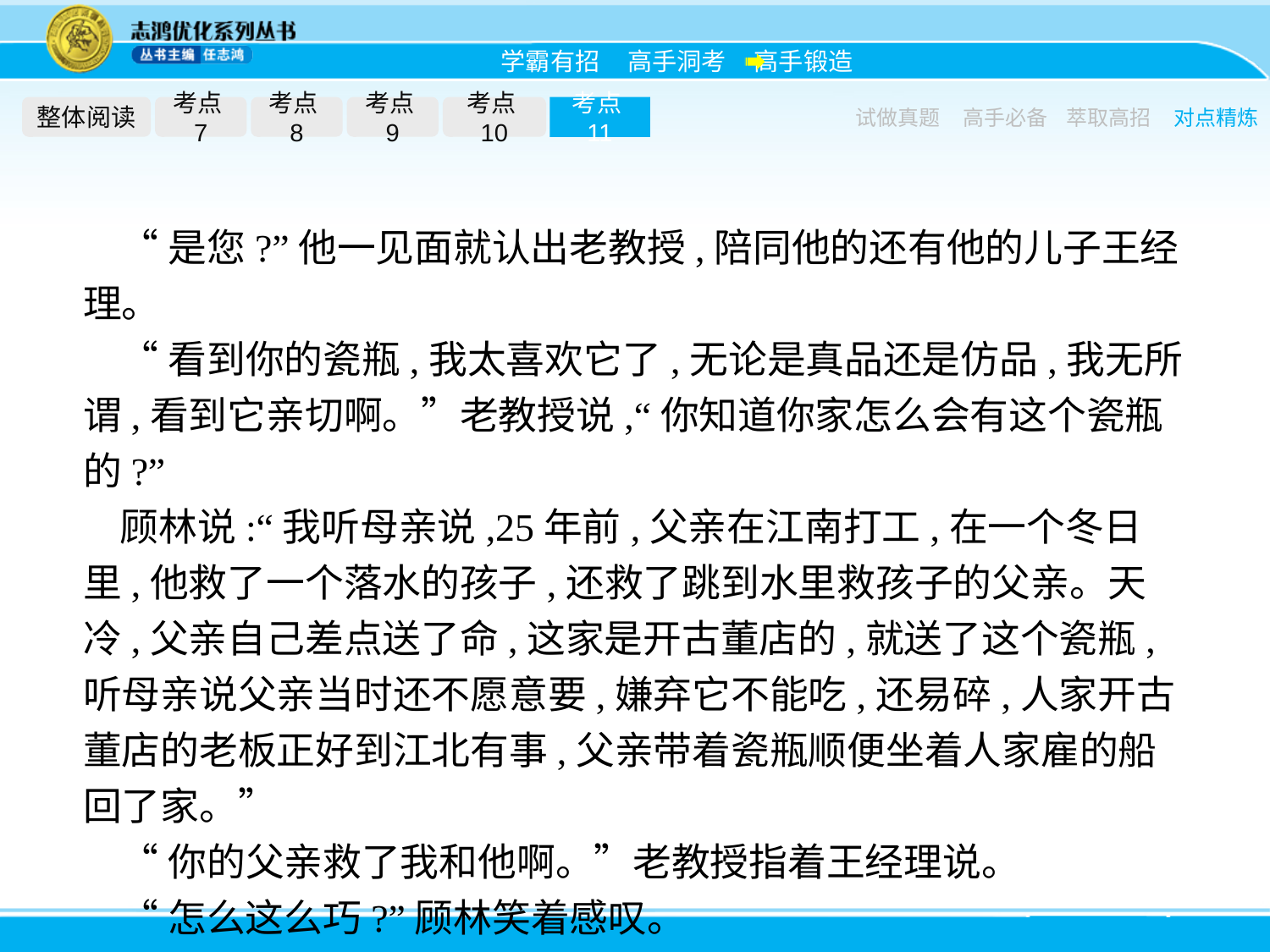

整体阅读
考点7
考点8
考点9
考点10
考点11
试做真题
高手必备
萃取高招
对点精炼
“是您?”他一见面就认出老教授,陪同他的还有他的儿子王经理。
“看到你的瓷瓶,我太喜欢它了,无论是真品还是仿品,我无所谓,看到它亲切啊。”老教授说,“你知道你家怎么会有这个瓷瓶的?”
顾林说:“我听母亲说,25年前,父亲在江南打工,在一个冬日里,他救了一个落水的孩子,还救了跳到水里救孩子的父亲。天冷,父亲自己差点送了命,这家是开古董店的,就送了这个瓷瓶,听母亲说父亲当时还不愿意要,嫌弃它不能吃,还易碎,人家开古董店的老板正好到江北有事,父亲带着瓷瓶顺便坐着人家雇的船回了家。”
“你的父亲救了我和他啊。”老教授指着王经理说。
“怎么这么巧?”顾林笑着感叹。